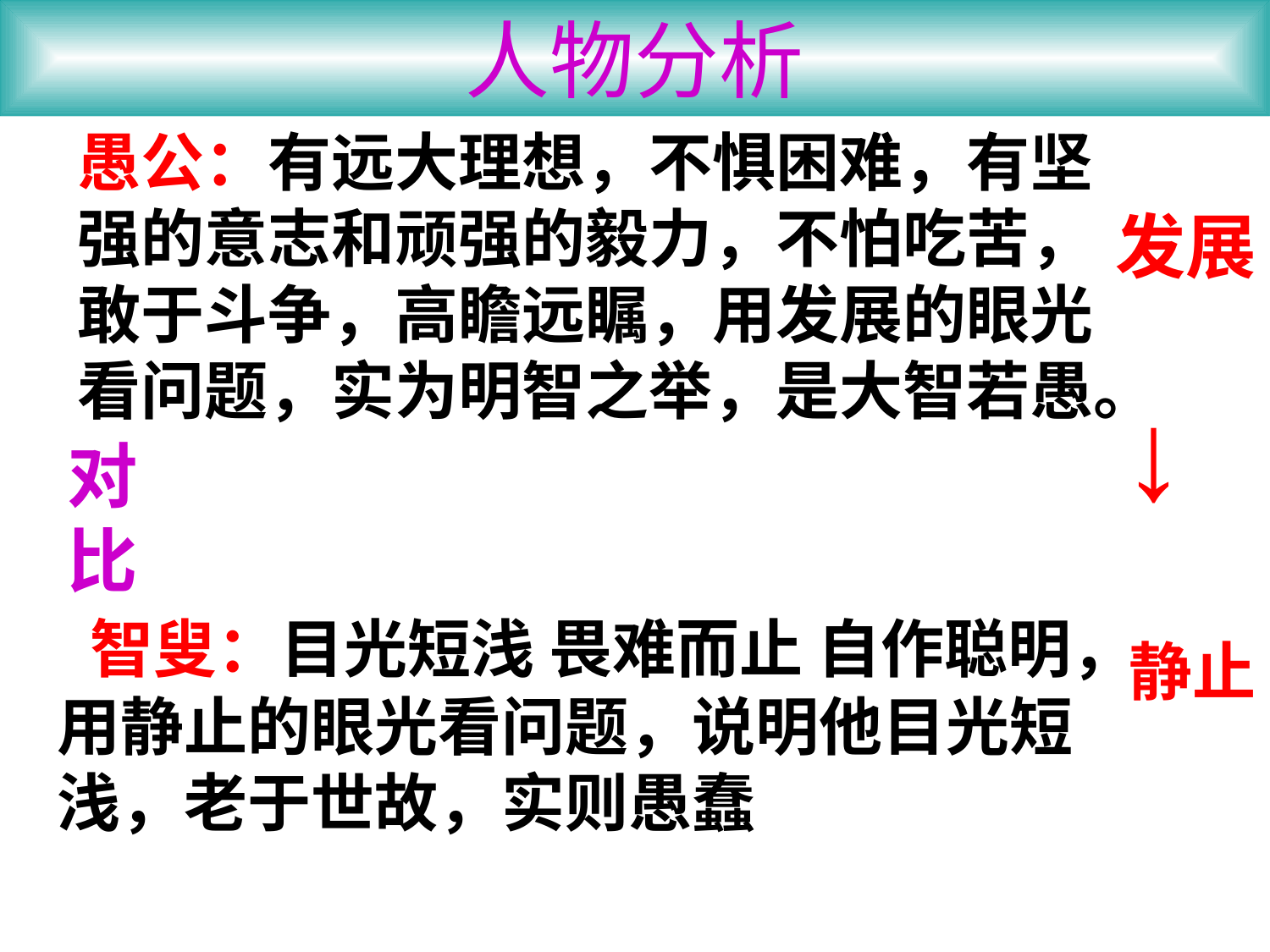

# 人物分析
愚公：有远大理想，不惧困难，有坚强的意志和顽强的毅力，不怕吃苦，敢于斗争，高瞻远瞩，用发展的眼光看问题，实为明智之举，是大智若愚。
发展
↓
对比
 智叟：目光短浅 畏难而止 自作聪明，用静止的眼光看问题，说明他目光短浅，老于世故，实则愚蠢
静止